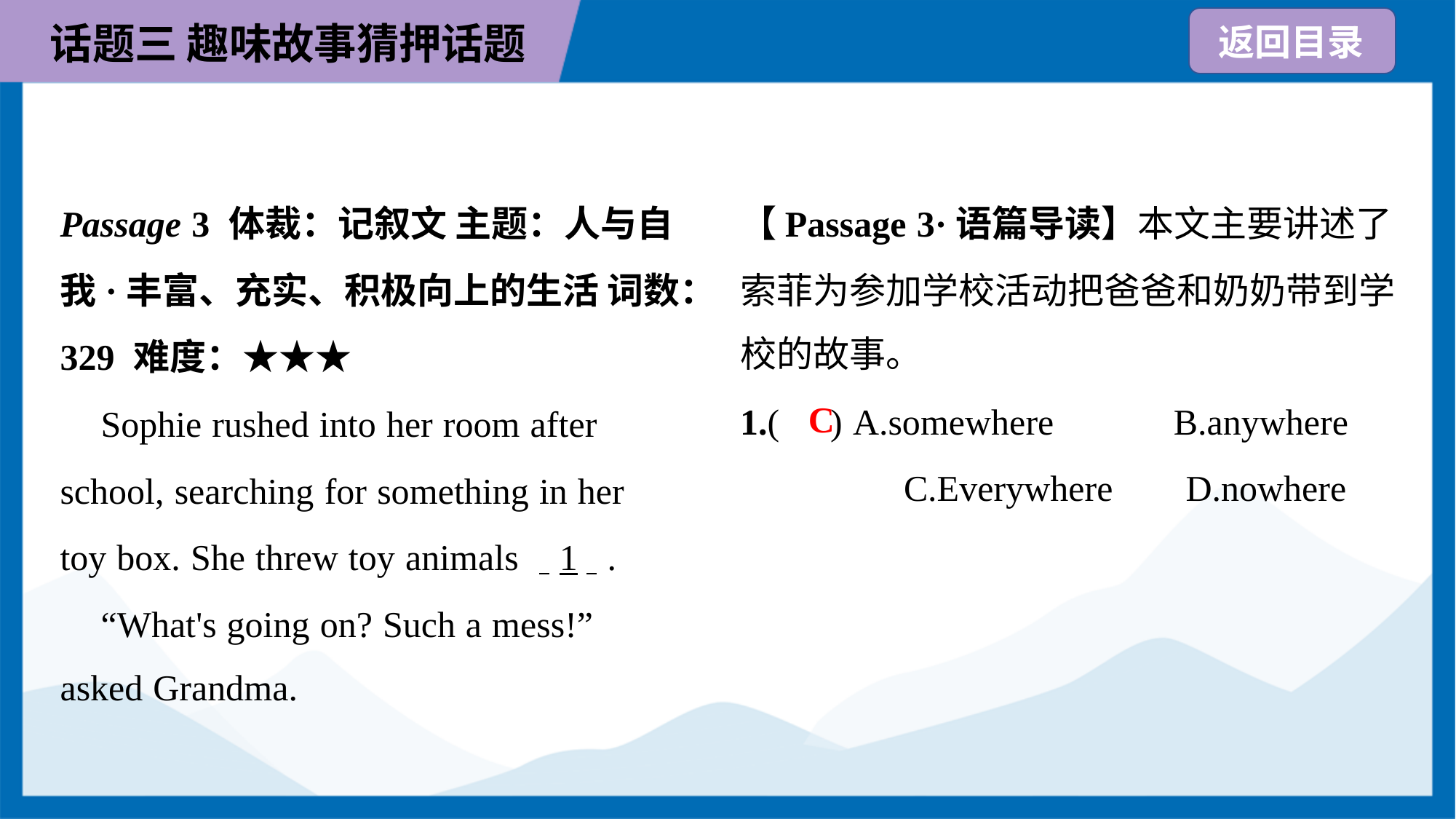

Passage 3 体裁：记叙文 主题：人与自
我·丰富、充实、积极向上的生活 词数：
329 难度：★★★
    Sophie rushed into her room after
school, searching for something in her
toy box. She threw toy animals . .1. ..
    “What's going on? Such a mess!”
asked Grandma.
【Passage 3·语篇导读】本文主要讲述了
索菲为参加学校活动把爸爸和奶奶带到学
校的故事。
1.(     ) A.somewhere	     B.anywhere
                  C.Everywhere        D.nowhere
C